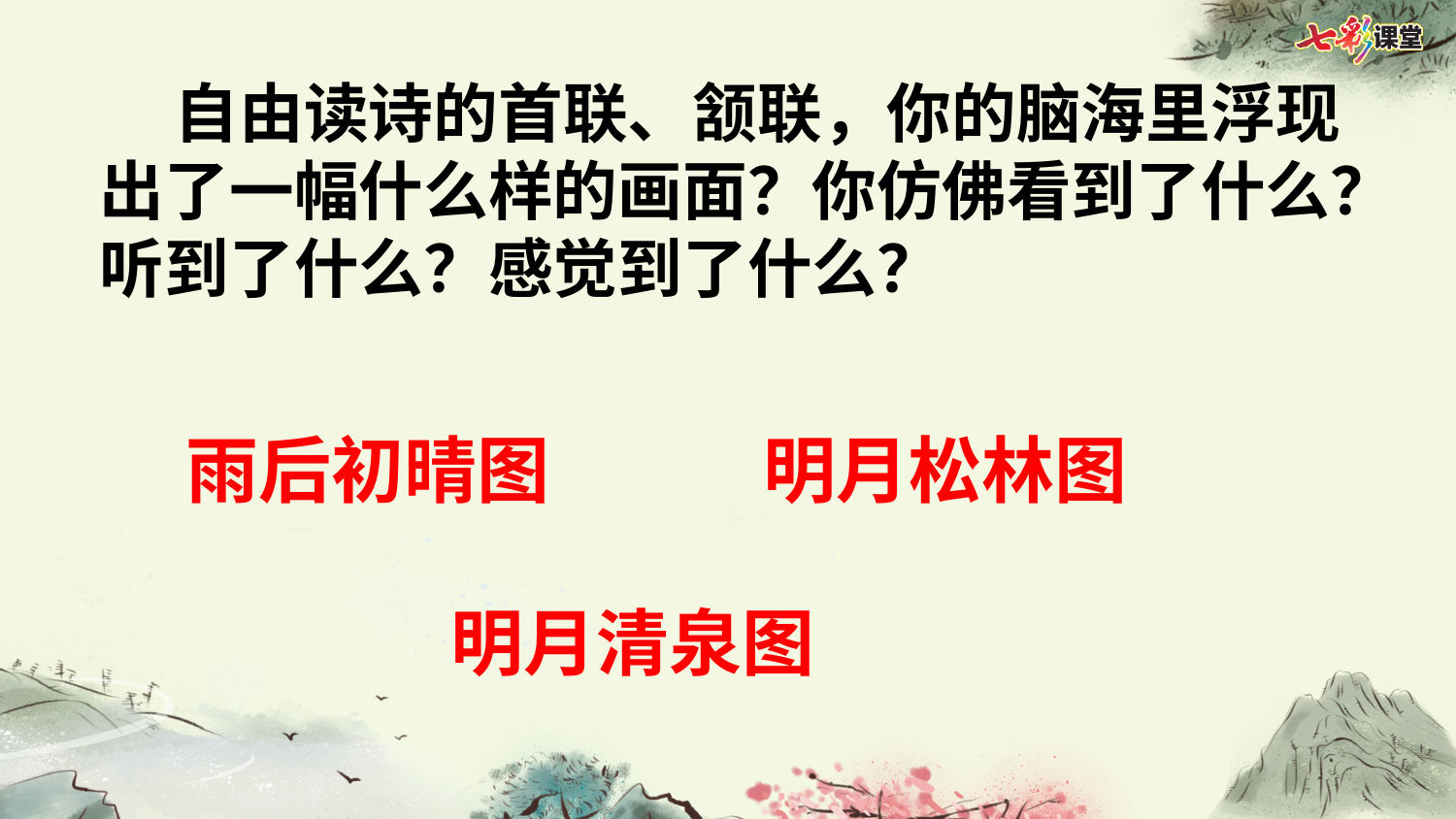

自由读诗的首联、颔联，你的脑海里浮现出了一幅什么样的画面？你仿佛看到了什么？听到了什么？感觉到了什么？
雨后初晴图
明月松林图
明月清泉图